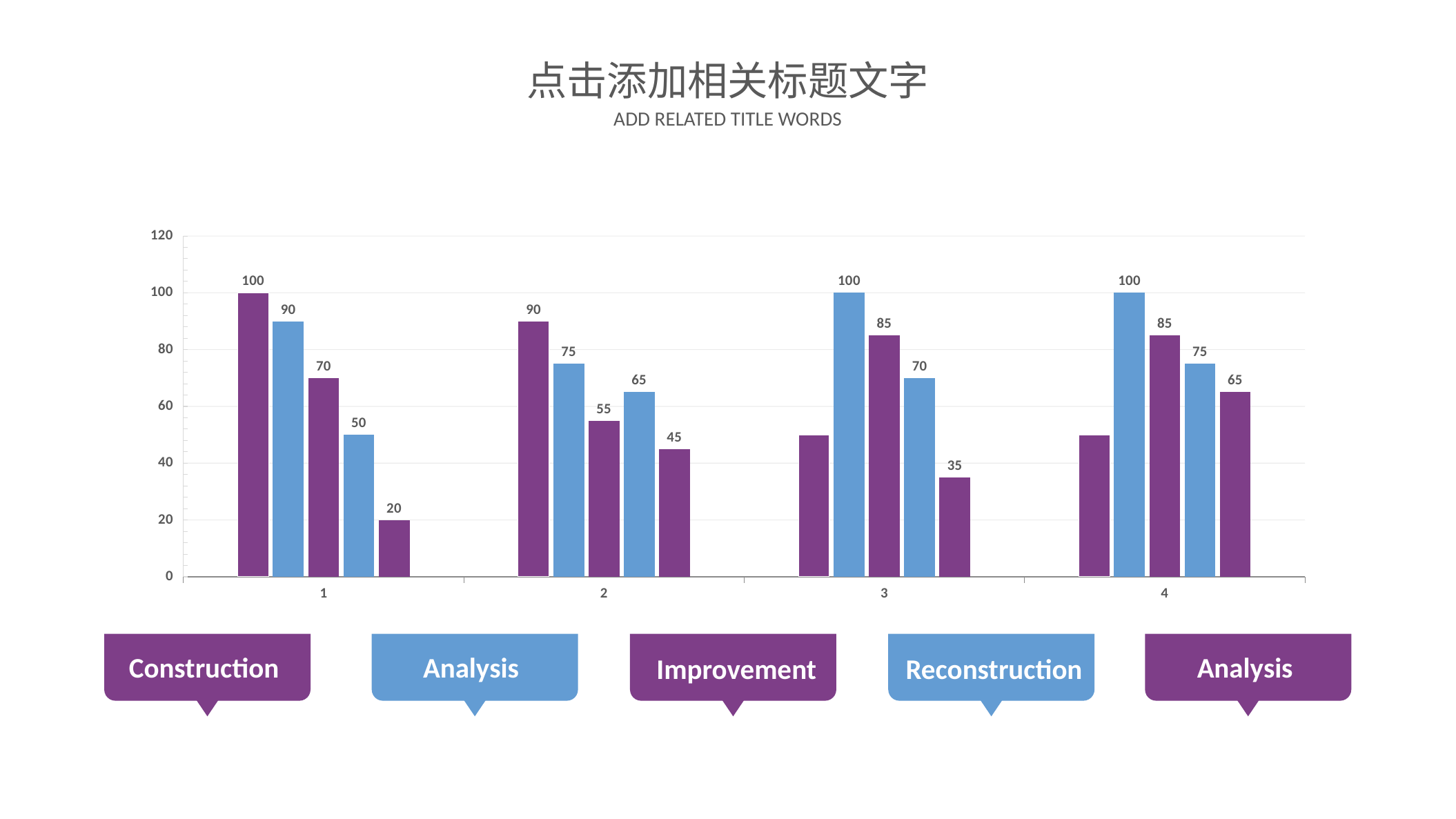

点击添加相关标题文字
ADD RELATED TITLE WORDS

### Chart

| Category |  |  |  |  |  |
|---|---|---|---|---|---|

Construction

Analysis

Improvement

Reconstruction

Analysis